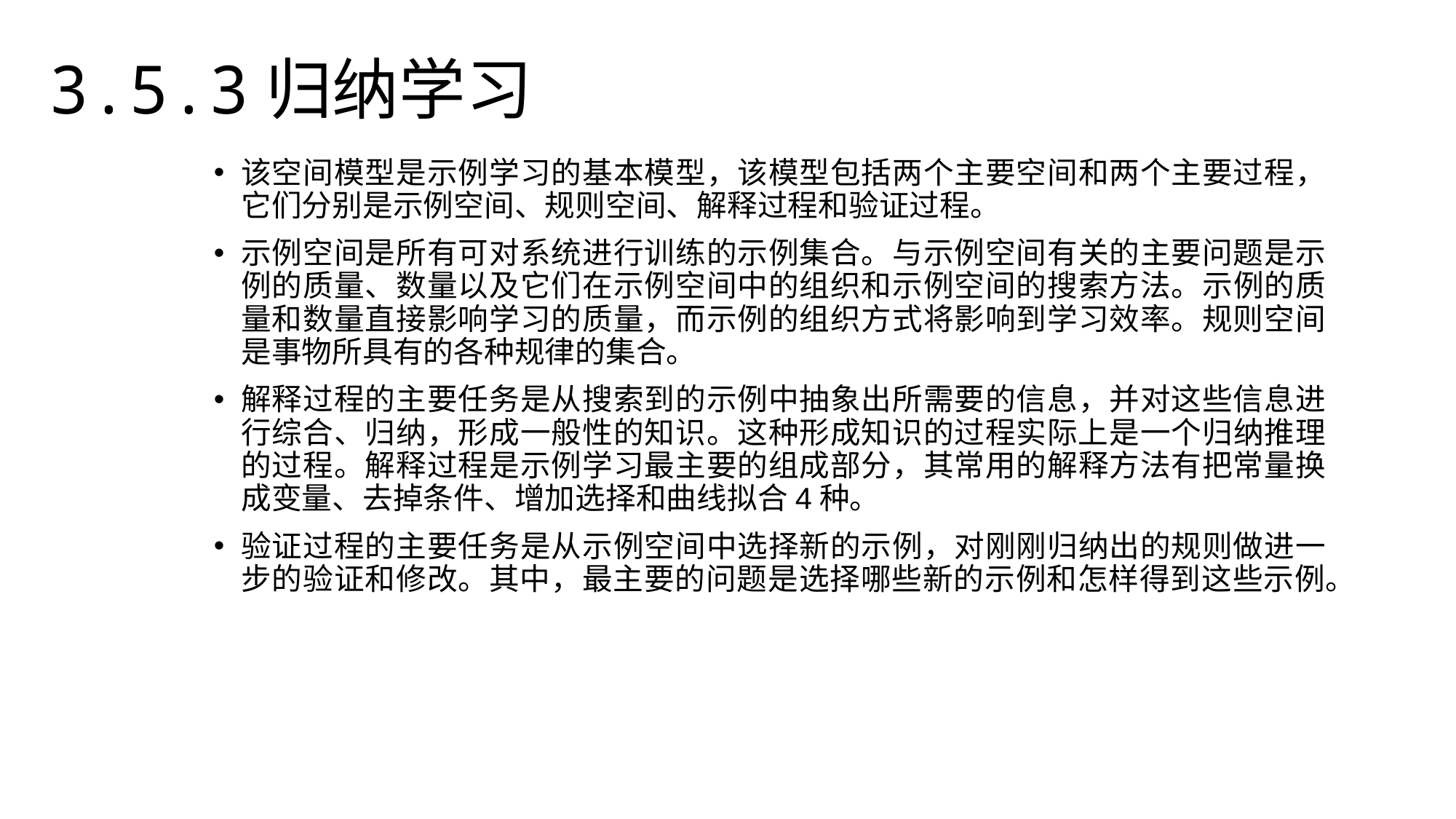

3.5.3归纳学习
该空间模型是示例学习的基本模型，该模型包括两个主要空间和两个主要过程，它们分别是示例空间、规则空间、解释过程和验证过程。
示例空间是所有可对系统进行训练的示例集合。与示例空间有关的主要问题是示例的质量、数量以及它们在示例空间中的组织和示例空间的搜索方法。示例的质量和数量直接影响学习的质量，而示例的组织方式将影响到学习效率。规则空间是事物所具有的各种规律的集合。
解释过程的主要任务是从搜索到的示例中抽象出所需要的信息，并对这些信息进行综合、归纳，形成一般性的知识。这种形成知识的过程实际上是一个归纳推理的过程。解释过程是示例学习最主要的组成部分，其常用的解释方法有把常量换成变量、去掉条件、增加选择和曲线拟合4种。
验证过程的主要任务是从示例空间中选择新的示例，对刚刚归纳出的规则做进一步的验证和修改。其中，最主要的问题是选择哪些新的示例和怎样得到这些示例。